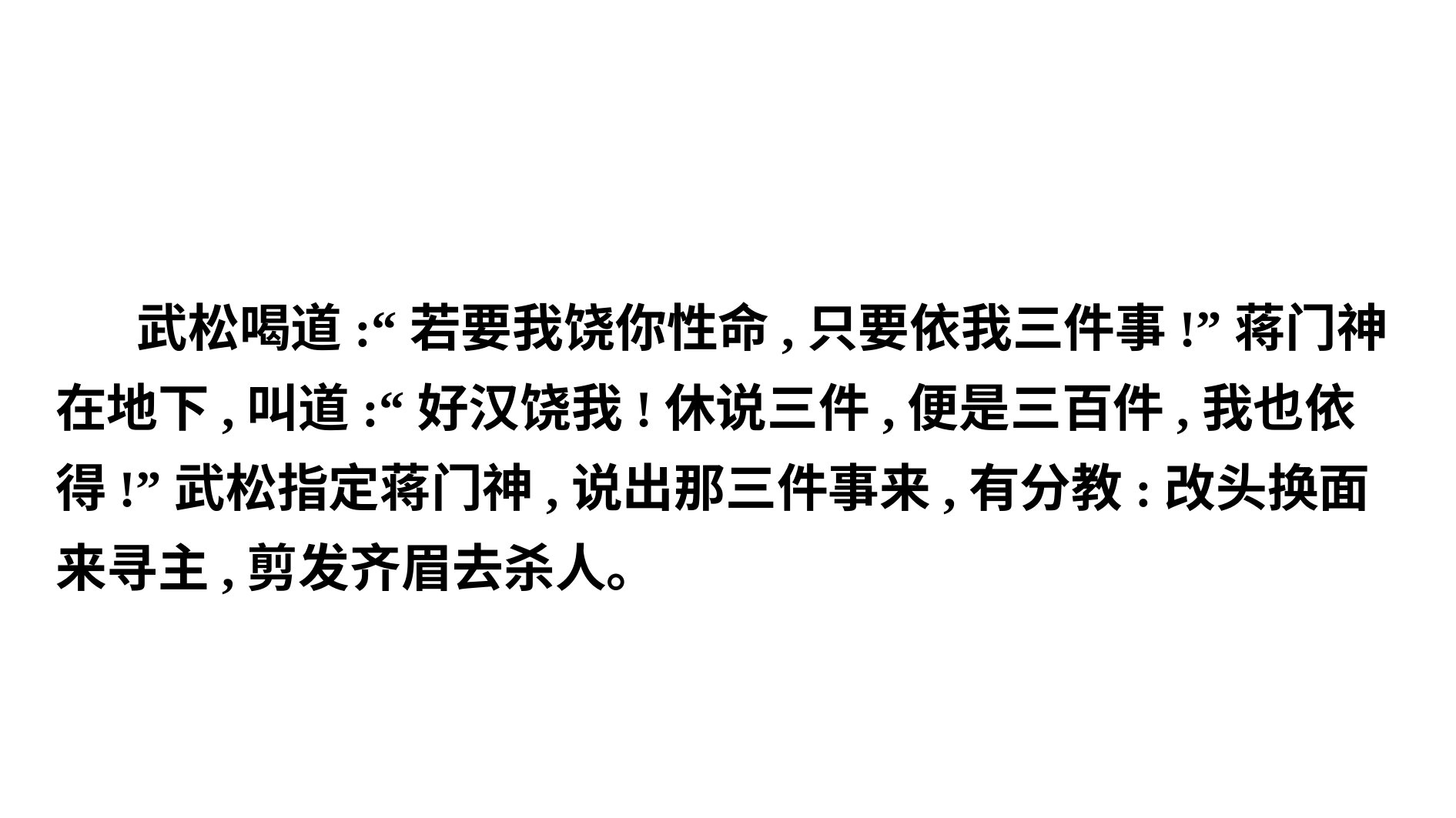

武松喝道:“若要我饶你性命,只要依我三件事!”蒋门神在地下,叫道:“好汉饶我!休说三件,便是三百件,我也依得!”武松指定蒋门神,说出那三件事来,有分教:改头换面来寻主,剪发齐眉去杀人。